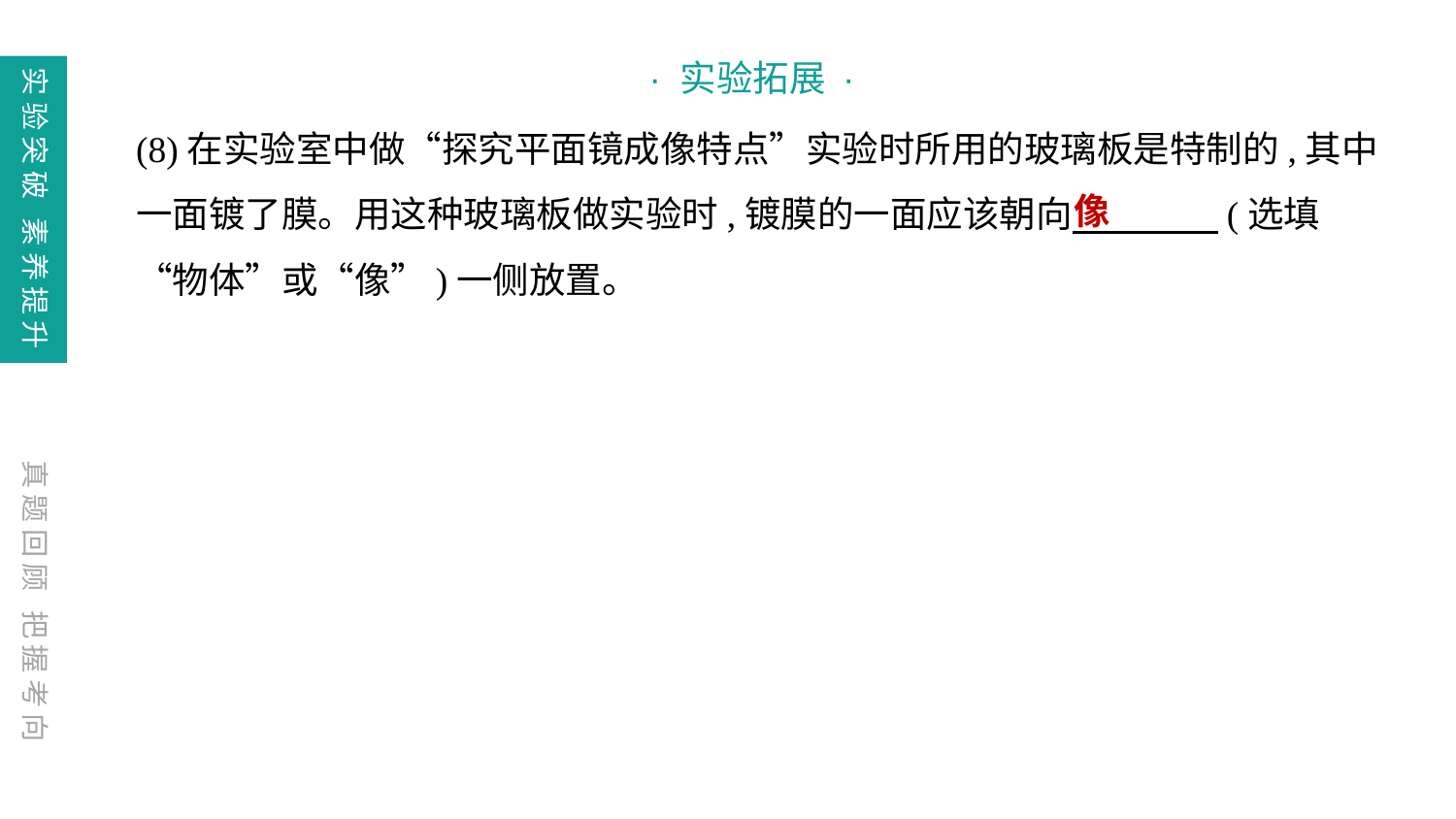

· 实验拓展 ·
(8)在实验室中做“探究平面镜成像特点”实验时所用的玻璃板是特制的,其中一面镀了膜。用这种玻璃板做实验时,镀膜的一面应该朝向　　　　(选填“物体”或“像”)一侧放置。

像